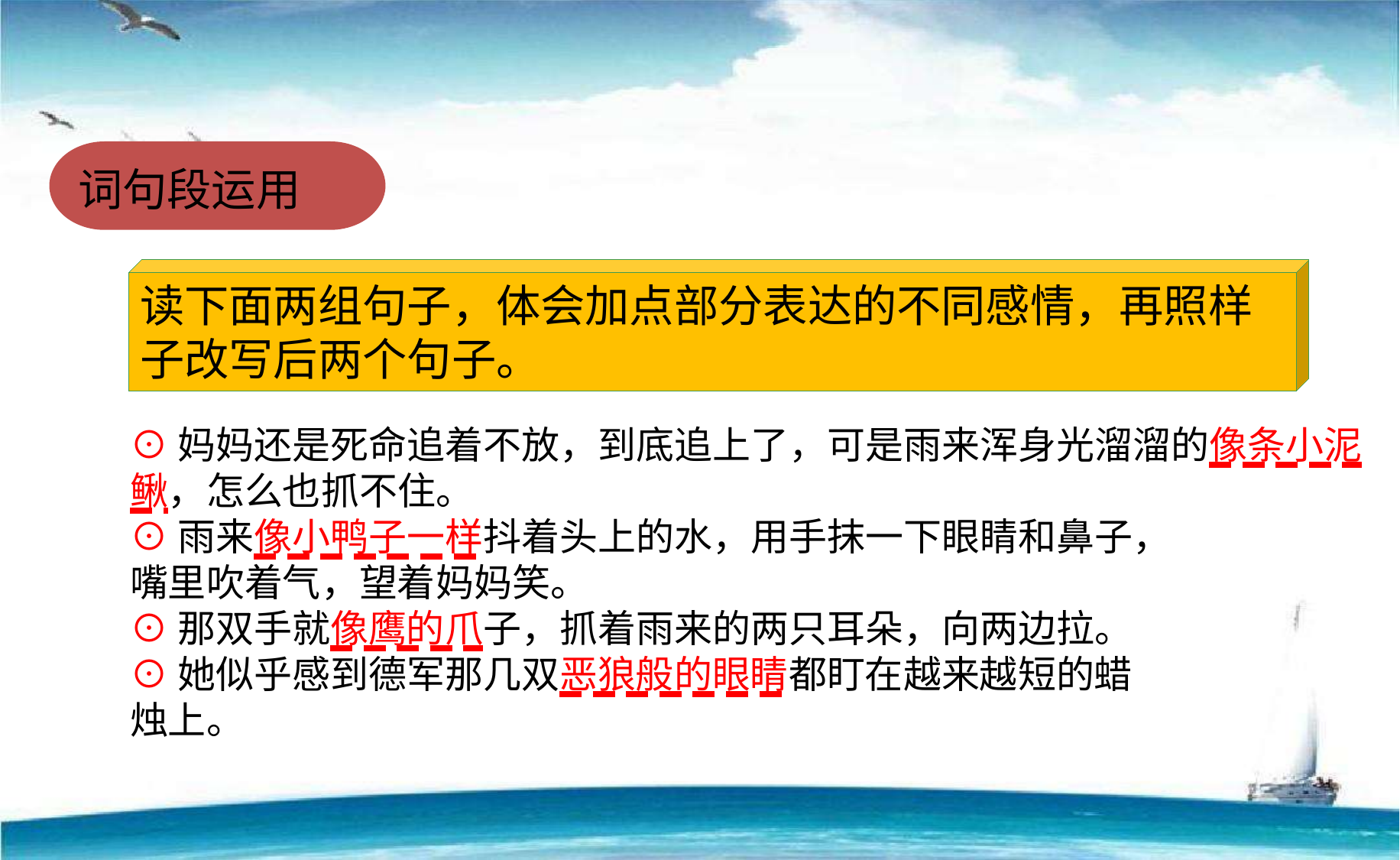

词句段运用
读下面两组句子，体会加点部分表达的不同感情，再照样子改写后两个句子。
⊙妈妈还是死命追着不放，到底追上了，可是雨来浑身光溜溜的像条小泥鳅，怎么也抓不住。
⊙雨来像小鸭子一样抖着头上的水，用手抹一下眼睛和鼻子，
嘴里吹着气，望着妈妈笑。
⊙那双手就像鹰的爪子，抓着雨来的两只耳朵，向两边拉。
⊙她似乎感到德军那几双恶狼般的眼睛都盯在越来越短的蜡
烛上。